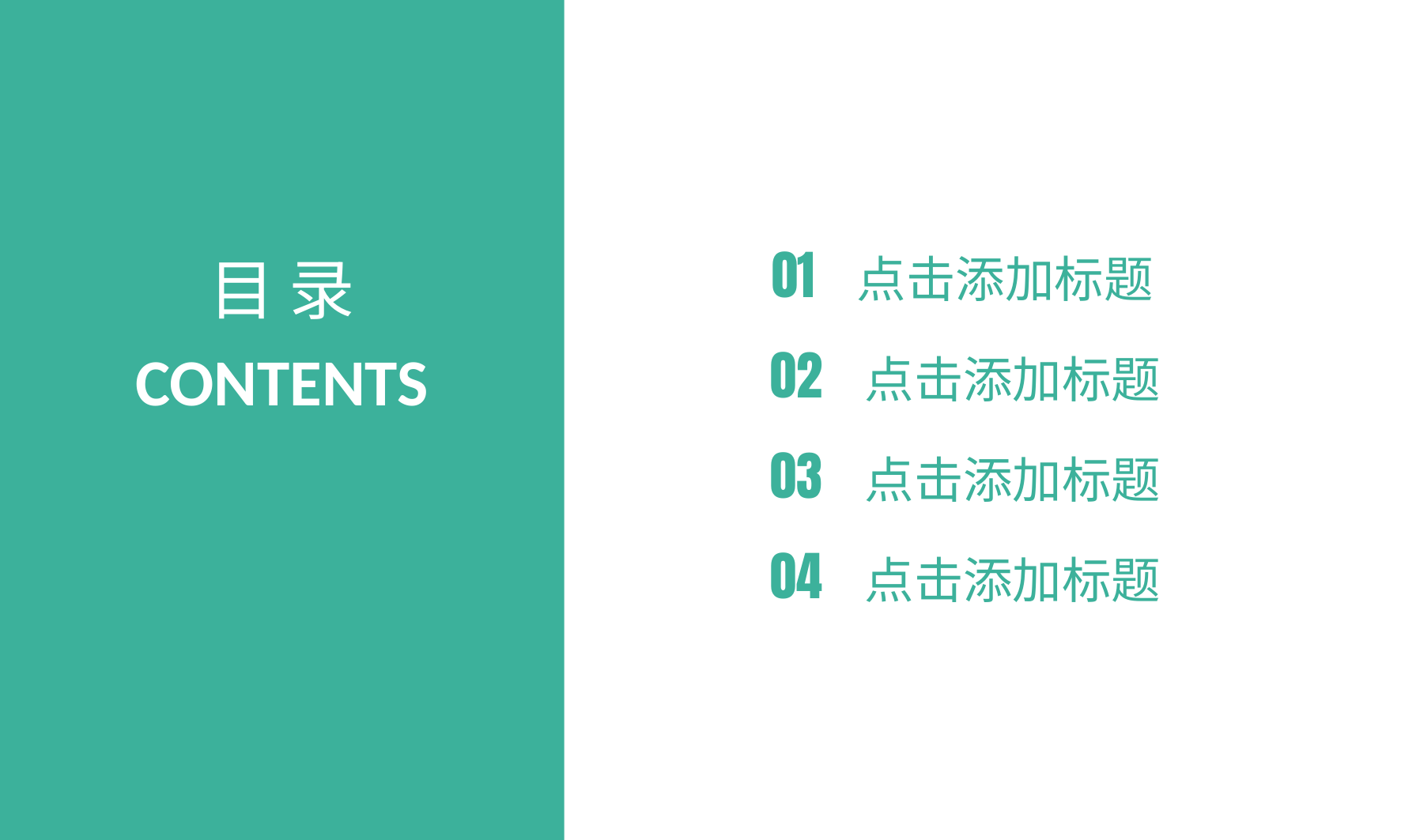

01  点击添加标题
目 录
CONTENTS
02  点击添加标题
03  点击添加标题
04  点击添加标题